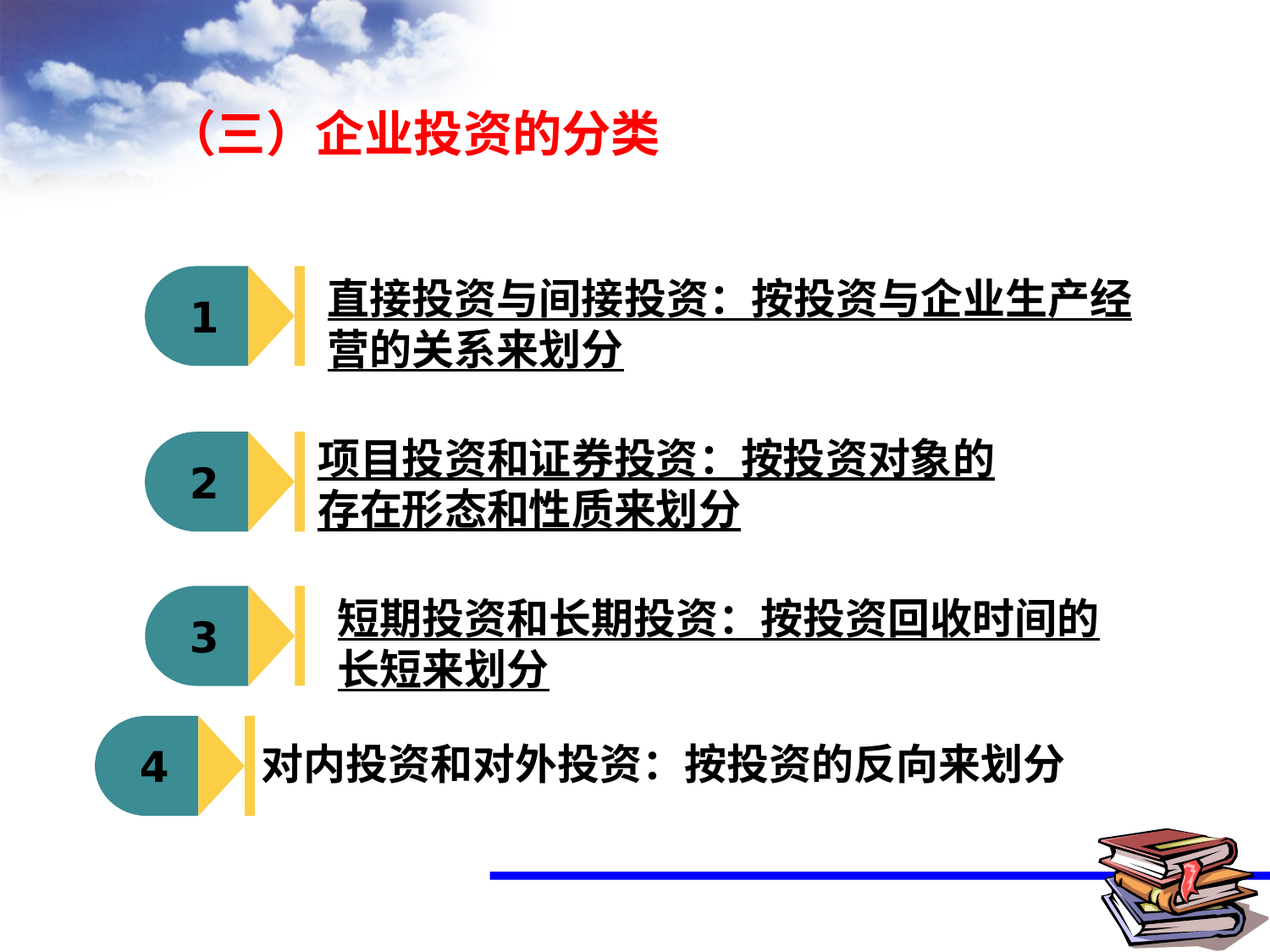

（三）企业投资的分类
1

直接投资与间接投资：按投资与企业生产经营的关系来划分
项目投资和证券投资：按投资对象的存在形态和性质来划分
2

3

短期投资和长期投资：按投资回收时间的长短来划分
对内投资和对外投资：按投资的反向来划分
4